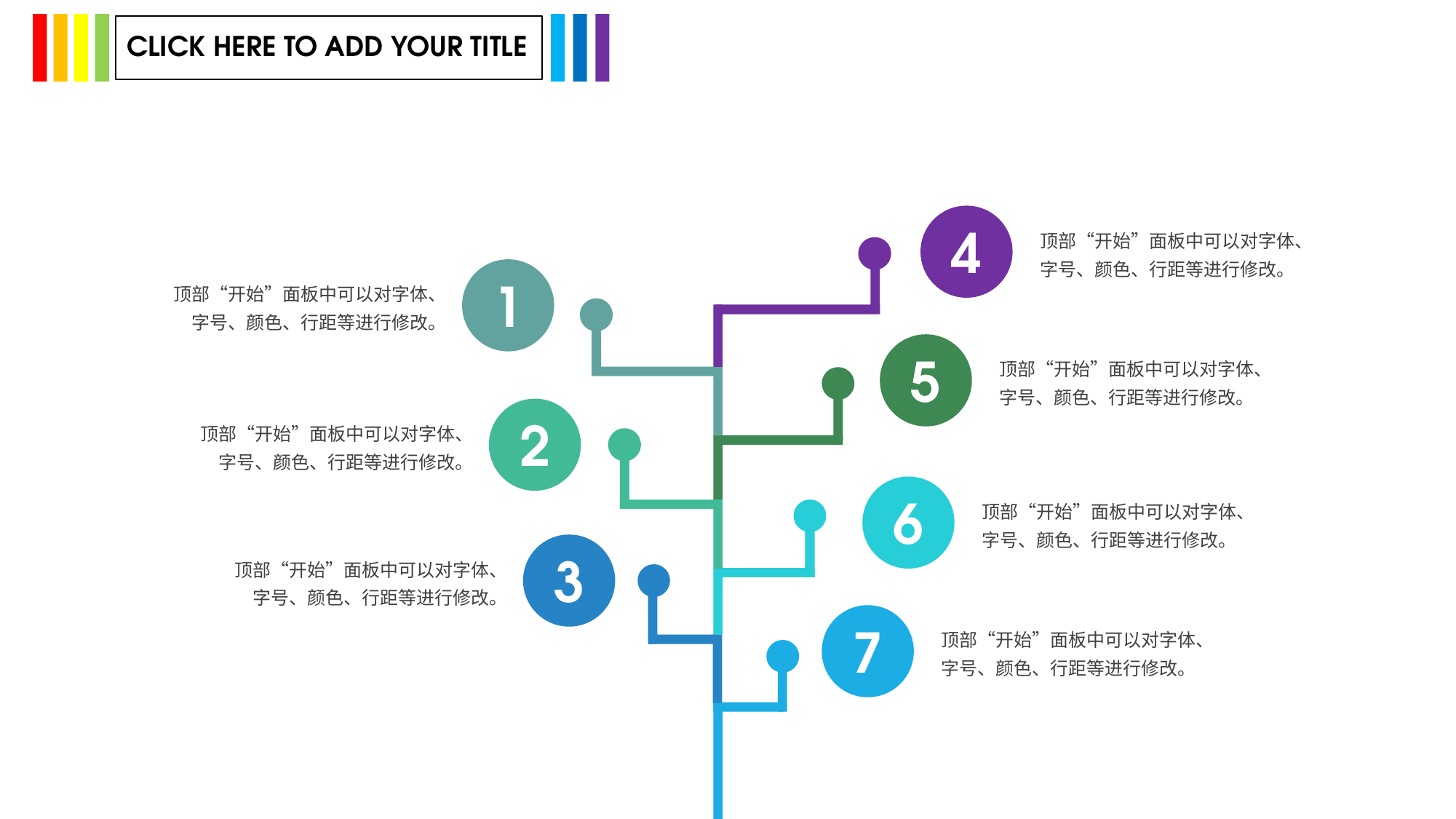

CLICK HERE TO ADD YOUR TITLE
4
顶部“开始”面板中可以对字体、字号、颜色、行距等进行修改。

1
顶部“开始”面板中可以对字体、字号、颜色、行距等进行修改。

5
顶部“开始”面板中可以对字体、字号、颜色、行距等进行修改。

2
顶部“开始”面板中可以对字体、字号、颜色、行距等进行修改。

6
顶部“开始”面板中可以对字体、字号、颜色、行距等进行修改。

3
顶部“开始”面板中可以对字体、字号、颜色、行距等进行修改。

7
顶部“开始”面板中可以对字体、字号、颜色、行距等进行修改。